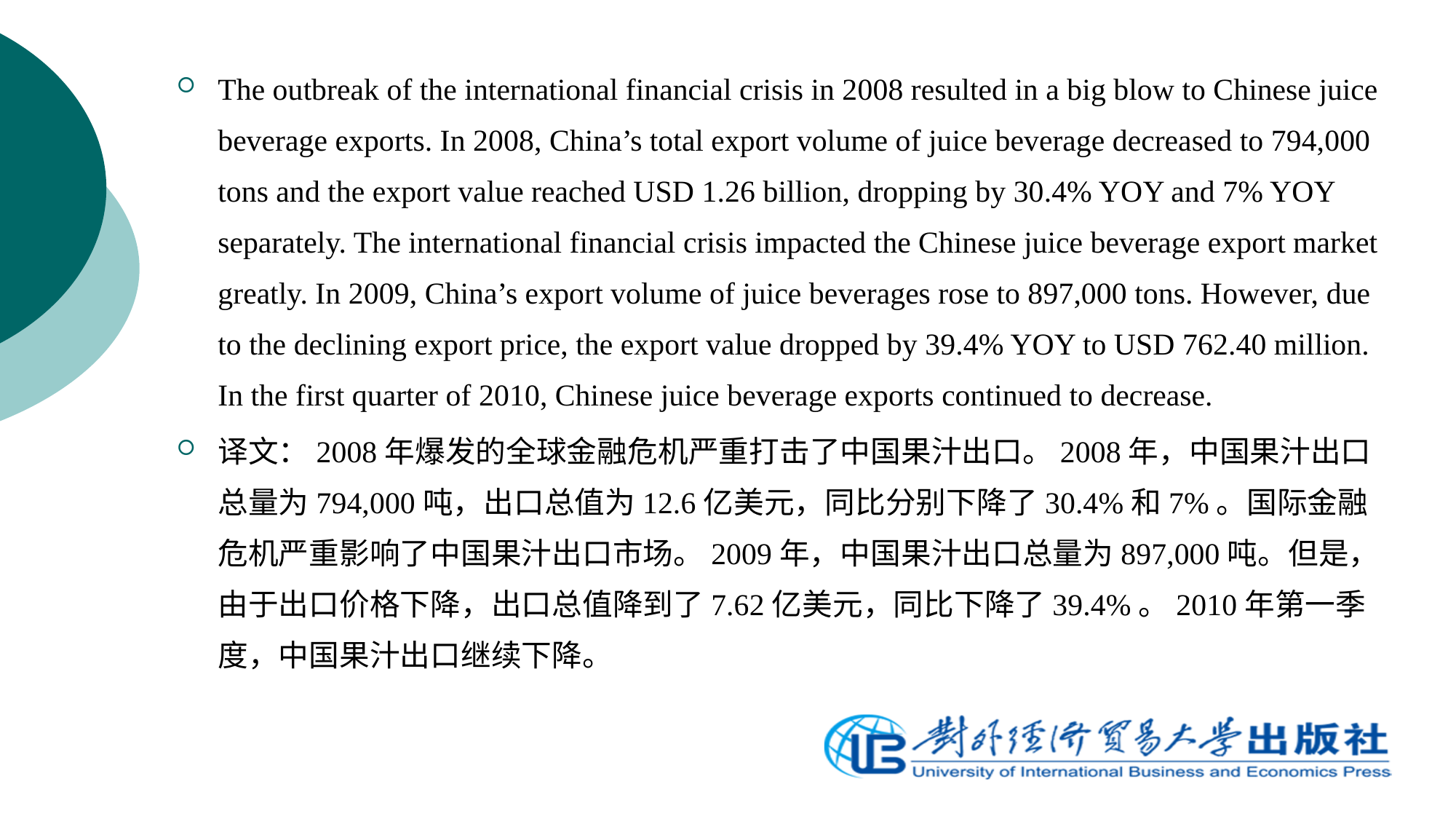

The outbreak of the international financial crisis in 2008 resulted in a big blow to Chinese juice beverage exports. In 2008, China’s total export volume of juice beverage decreased to 794,000 tons and the export value reached USD 1.26 billion, dropping by 30.4% YOY and 7% YOY separately. The international financial crisis impacted the Chinese juice beverage export market greatly. In 2009, China’s export volume of juice beverages rose to 897,000 tons. However, due to the declining export price, the export value dropped by 39.4% YOY to USD 762.40 million. In the first quarter of 2010, Chinese juice beverage exports continued to decrease.
译文：2008年爆发的全球金融危机严重打击了中国果汁出口。2008年，中国果汁出口总量为794,000吨，出口总值为12.6亿美元，同比分别下降了30.4%和7%。国际金融危机严重影响了中国果汁出口市场。2009年，中国果汁出口总量为897,000吨。但是，由于出口价格下降，出口总值降到了7.62亿美元，同比下降了39.4%。2010年第一季度，中国果汁出口继续下降。